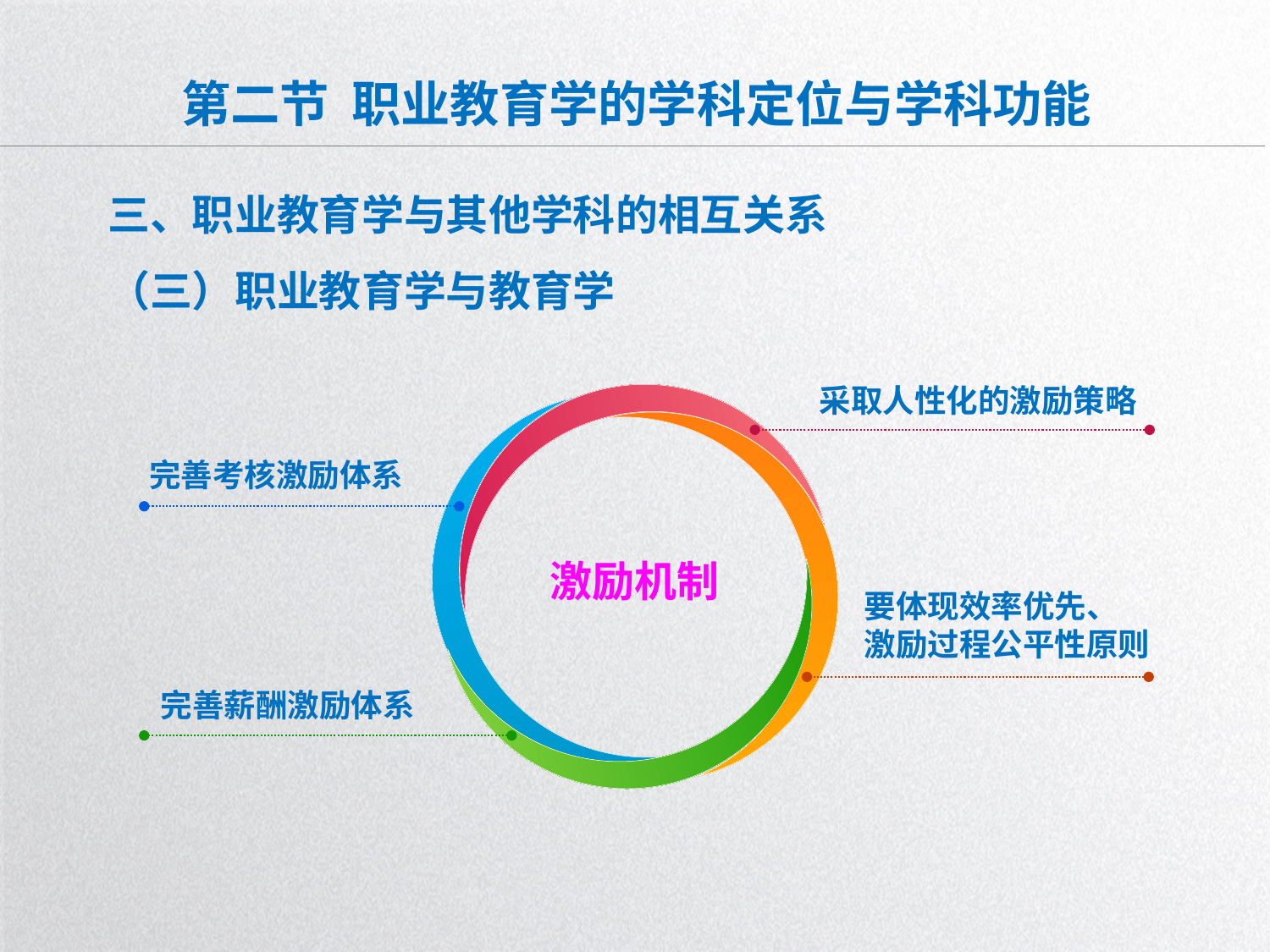

# 第二节  职业教育学的学科定位与学科功能
三、职业教育学与其他学科的相互关系
（三）职业教育学与教育学
采取人性化的激励策略

完善考核激励体系
激励机制
要体现效率优先、
激励过程公平性原则
完善薪酬激励体系